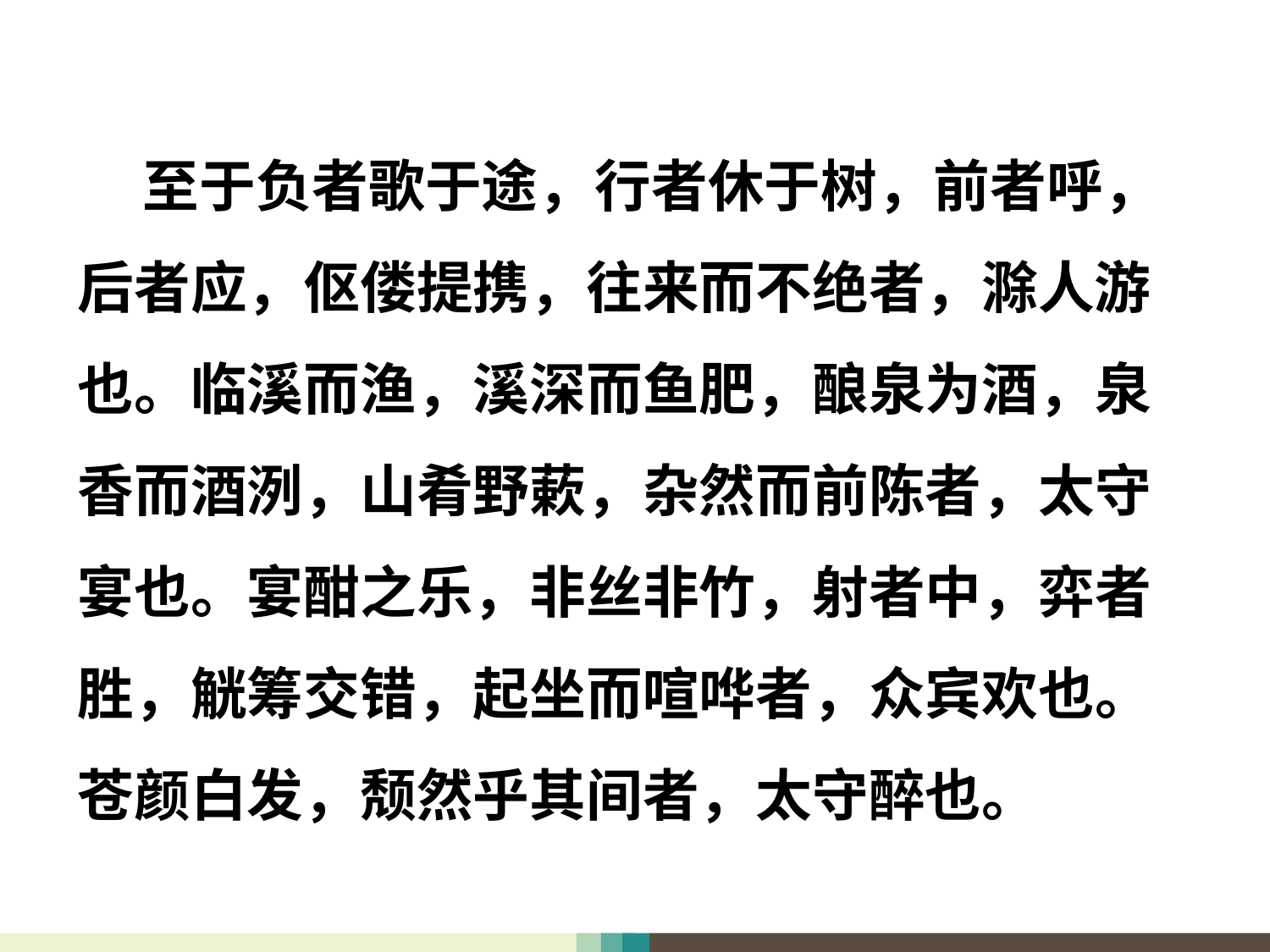

至于负者歌于途，行者休于树，前者呼，后者应，伛偻提携，往来而不绝者，滁人游也。临溪而渔，溪深而鱼肥，酿泉为酒，泉香而酒洌，山肴野蔌，杂然而前陈者，太守宴也。宴酣之乐，非丝非竹，射者中，弈者胜，觥筹交错，起坐而喧哗者，众宾欢也。苍颜白发，颓然乎其间者，太守醉也。